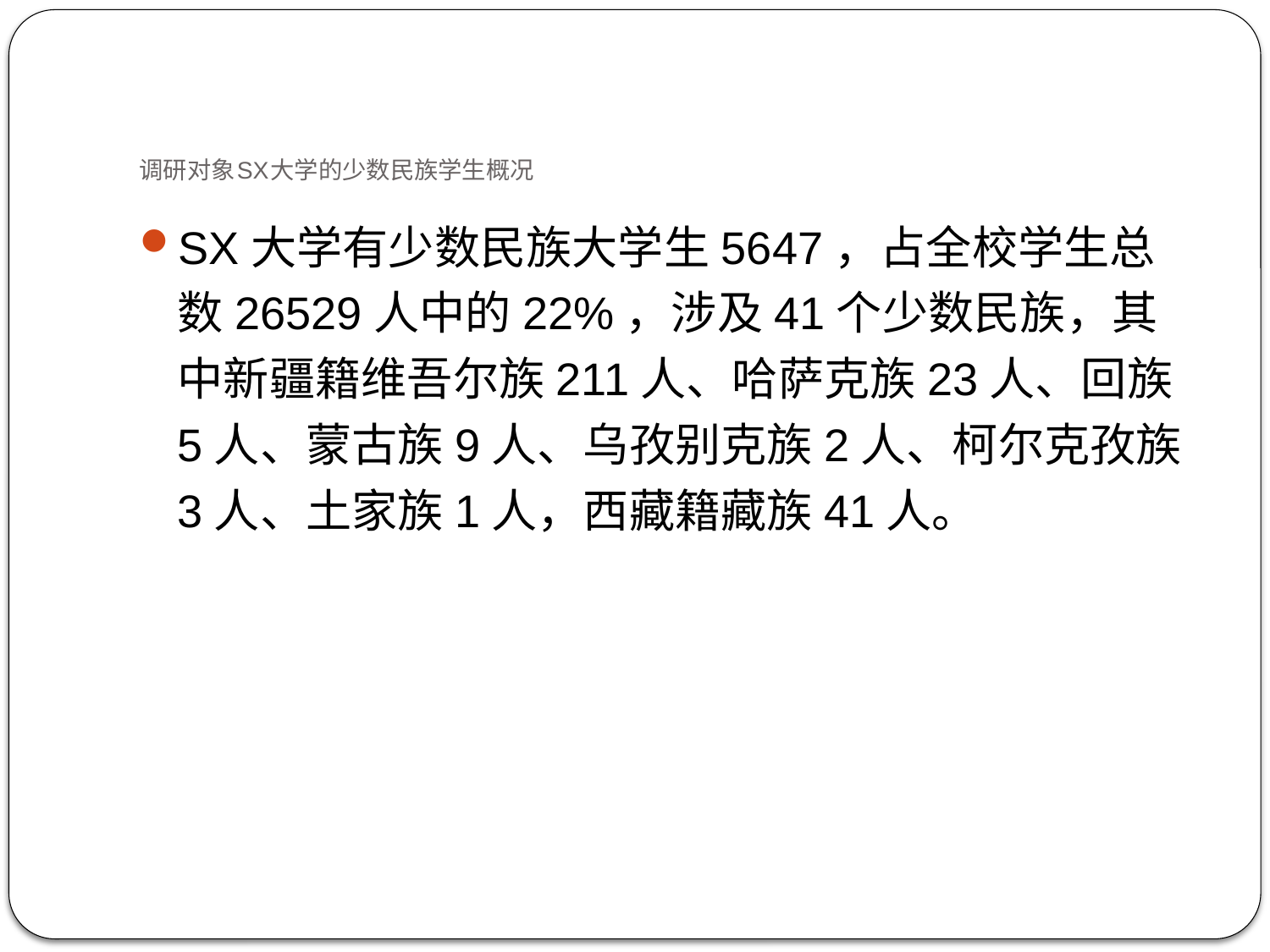

# 调研对象SX大学的少数民族学生概况
SX大学有少数民族大学生5647，占全校学生总数26529人中的22%，涉及41个少数民族，其中新疆籍维吾尔族211人、哈萨克族23人、回族5人、蒙古族9人、乌孜别克族2人、柯尔克孜族3人、土家族1人，西藏籍藏族41人。